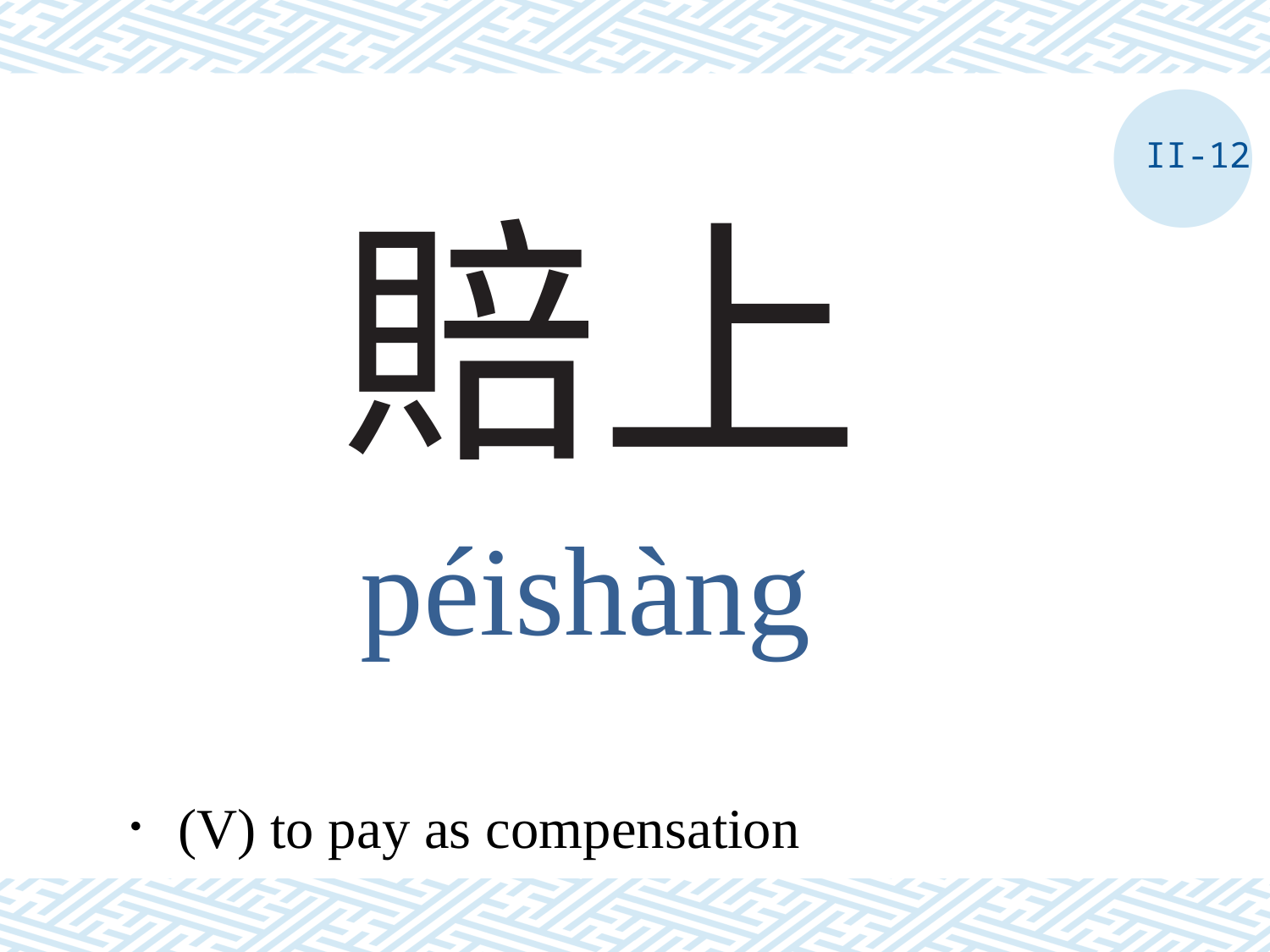

II-12

# 賠上
péishàng
．(V) to pay as compensation